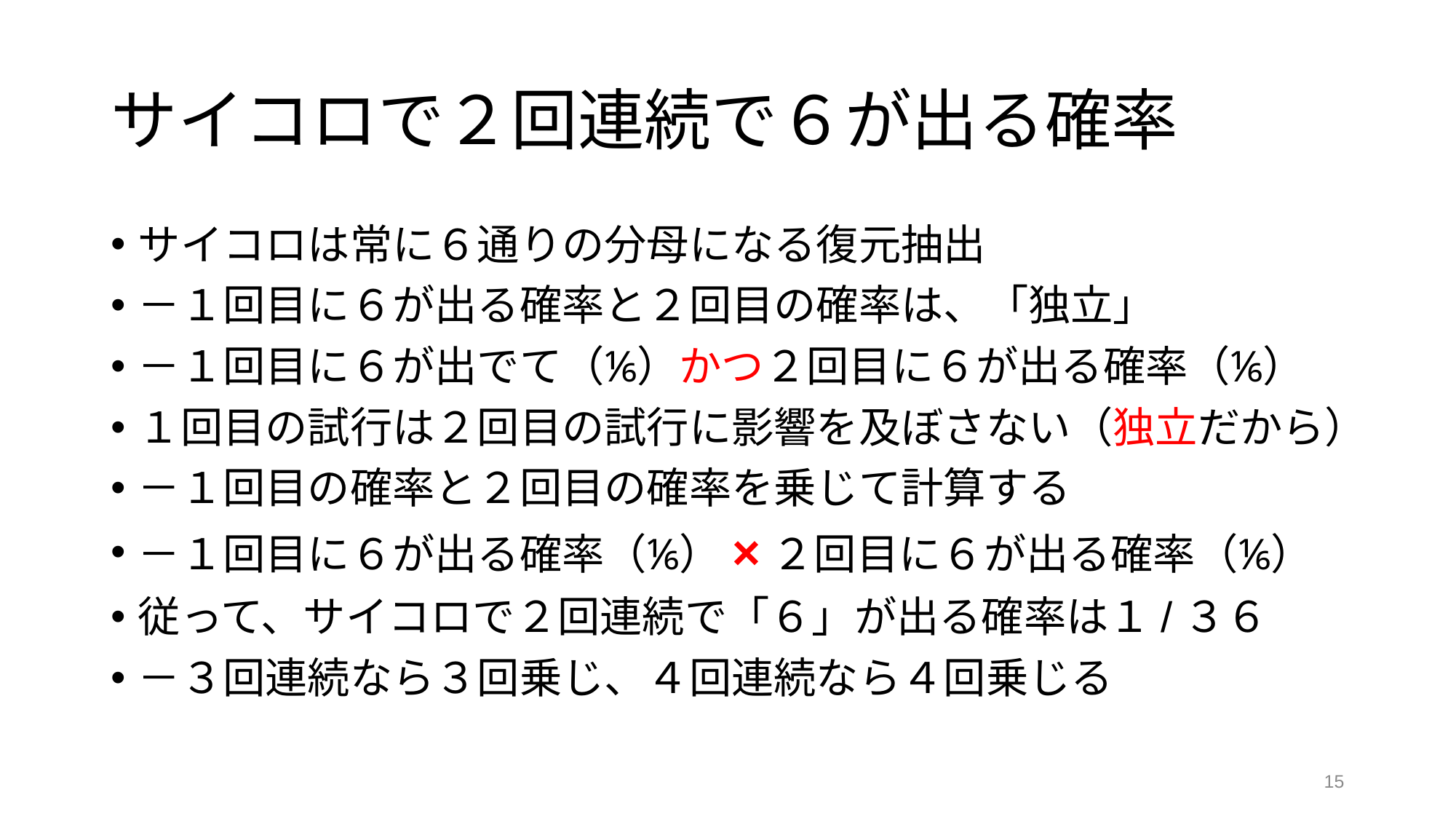

# サイコロで２回連続で６が出る確率
サイコロは常に６通りの分母になる復元抽出
－１回目に６が出る確率と２回目の確率は、「独立」
－１回目に６が出でて（⅙）かつ２回目に６が出る確率（⅙）
１回目の試行は２回目の試行に影響を及ぼさない（独立だから）
－１回目の確率と２回目の確率を乗じて計算する
－１回目に６が出る確率（⅙）×２回目に６が出る確率（⅙）
従って、サイコロで２回連続で「６」が出る確率は１/３６
－３回連続なら３回乗じ、４回連続なら４回乗じる
15